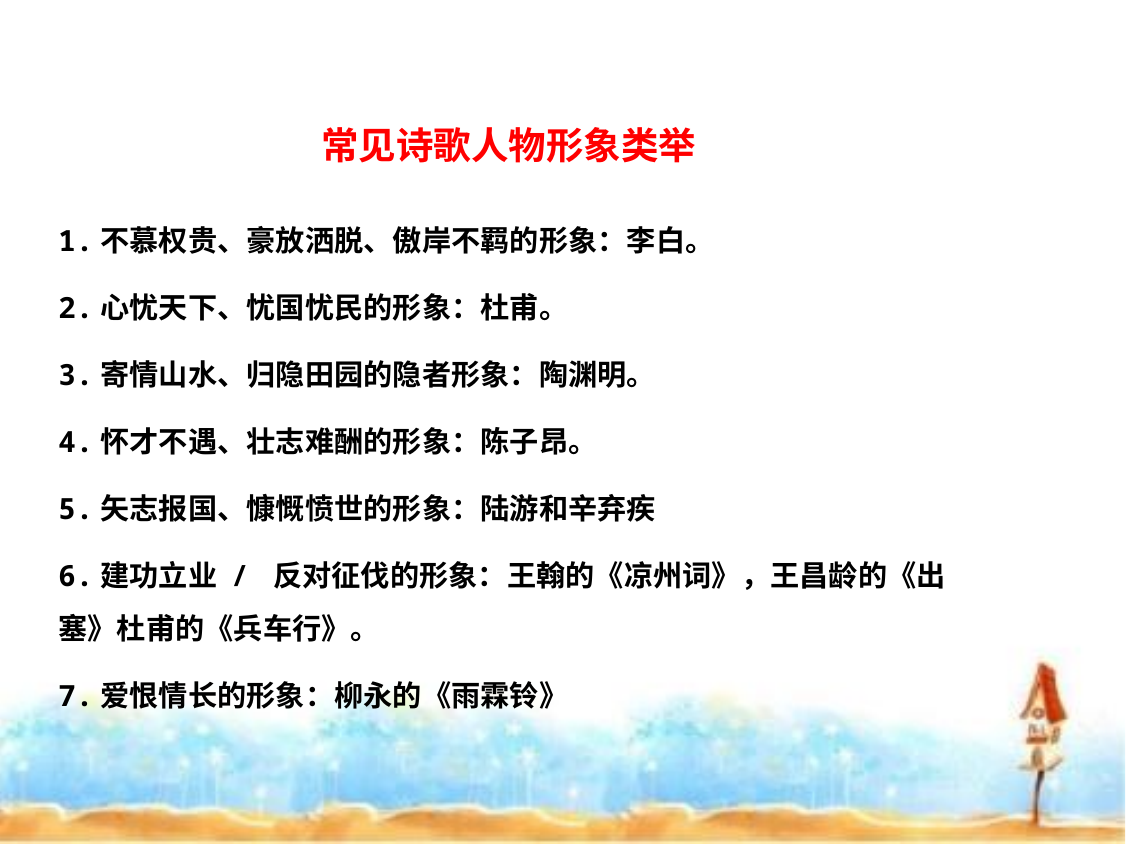

常见诗歌人物形象类举
1.不慕权贵、豪放洒脱、傲岸不羁的形象：李白。
2.心忧天下、忧国忧民的形象：杜甫。
3.寄情山水、归隐田园的隐者形象：陶渊明。
4.怀才不遇、壮志难酬的形象：陈子昂。
5.矢志报国、慷慨愤世的形象：陆游和辛弃疾
6.建功立业 / 反对征伐的形象：王翰的《凉州词》，王昌龄的《出塞》杜甫的《兵车行》。
7.爱恨情长的形象：柳永的《雨霖铃》